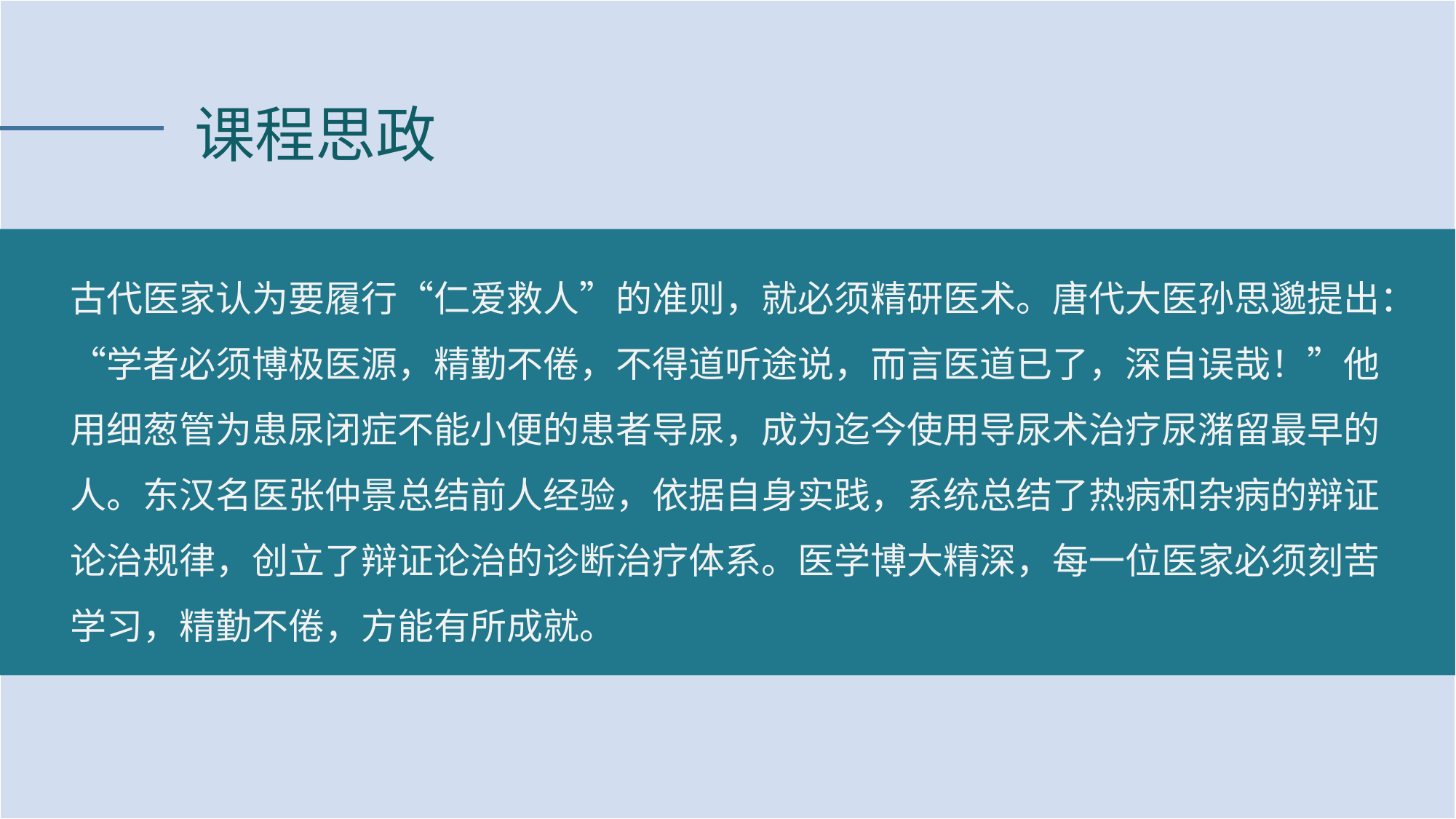

课程思政

古代医家认为要履行“仁爱救人”的准则，就必须精研医术。唐代大医孙思邈提出：“学者必须博极医源，精勤不倦，不得道听途说，而言医道已了，深自误哉！”他用细葱管为患尿闭症不能小便的患者导尿，成为迄今使用导尿术治疗尿潴留最早的人。东汉名医张仲景总结前人经验，依据自身实践，系统总结了热病和杂病的辩证论治规律，创立了辩证论治的诊断治疗体系。医学博大精深，每一位医家必须刻苦学习，精勤不倦，方能有所成就。